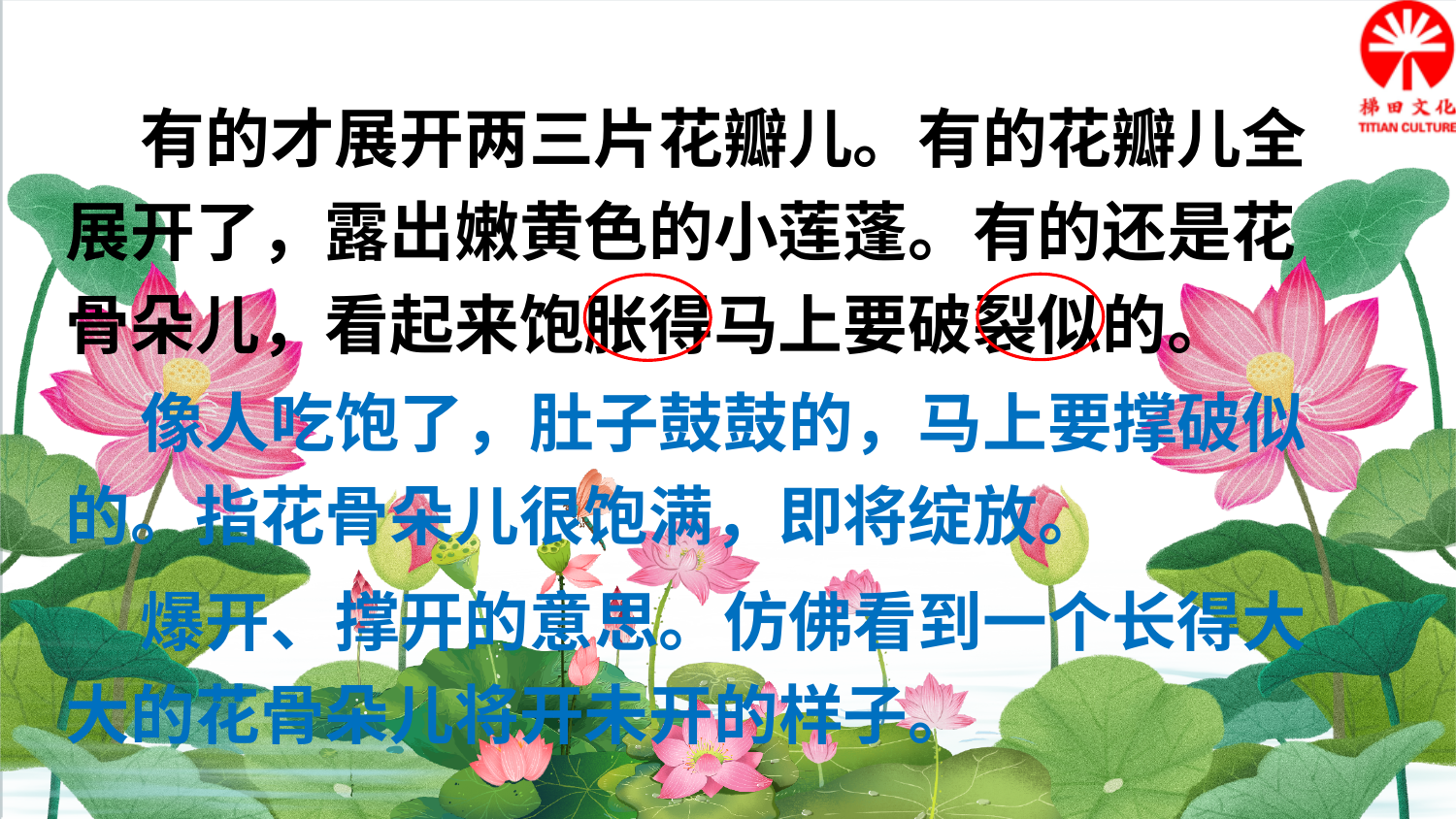

有的才展开两三片花瓣儿。有的花瓣儿全展开了，露出嫩黄色的小莲蓬。有的还是花骨朵儿，看起来饱胀得马上要破裂似的。

    像人吃饱了，肚子鼓鼓的，马上要撑破似的。指花骨朵儿很饱满，即将绽放。
    爆开、撑开的意思。仿佛看到一个长得大大的花骨朵儿将开未开的样子。